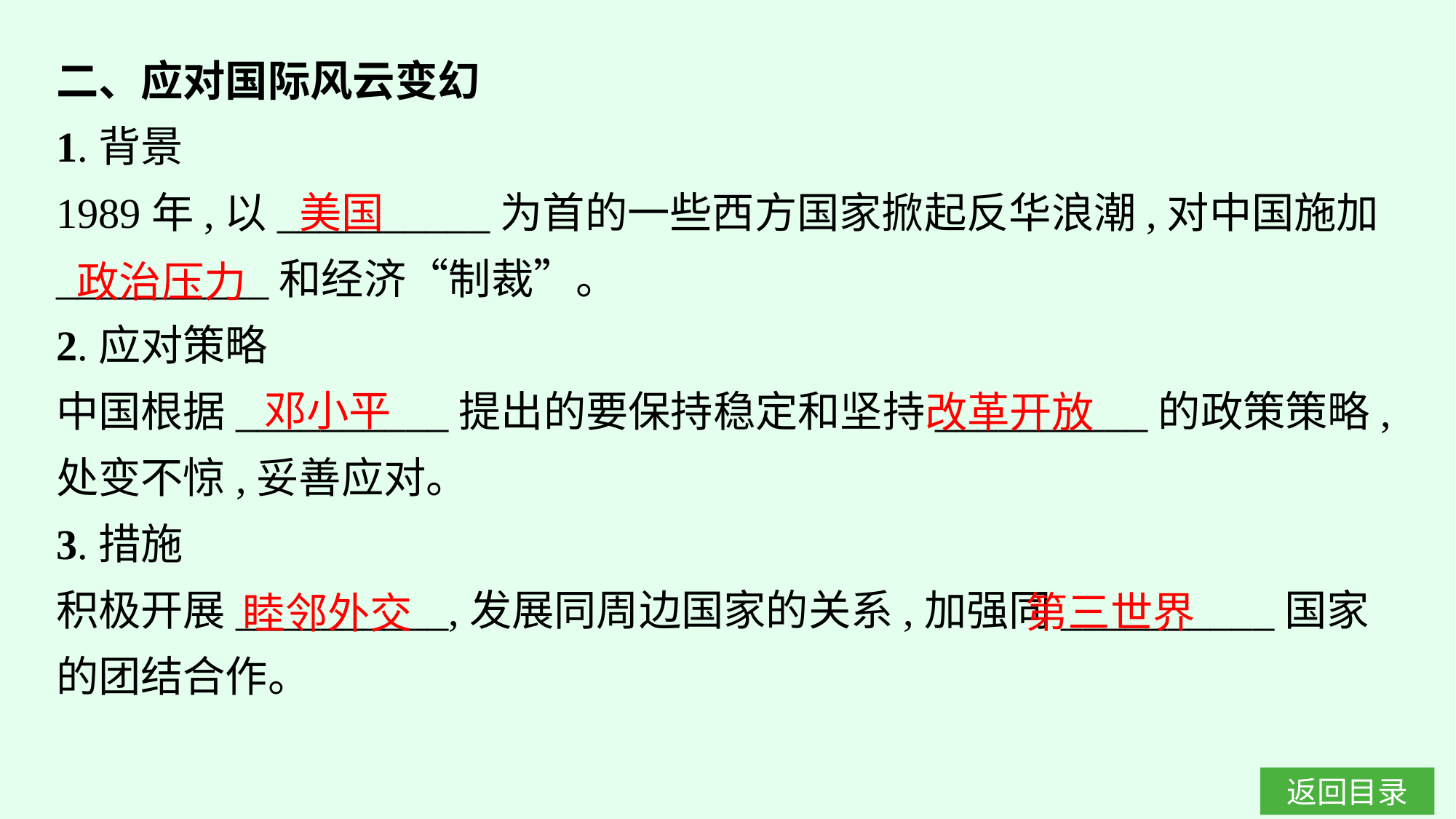

二、应对国际风云变幻
1.背景
1989年,以__________为首的一些西方国家掀起反华浪潮,对中国施加__________和经济“制裁”。
2.应对策略
中国根据__________提出的要保持稳定和坚持__________的政策策略,处变不惊,妥善应对。
3.措施
积极开展__________,发展同周边国家的关系,加强同__________国家的团结合作。
美国
政治压力
邓小平
改革开放
第三世界
睦邻外交